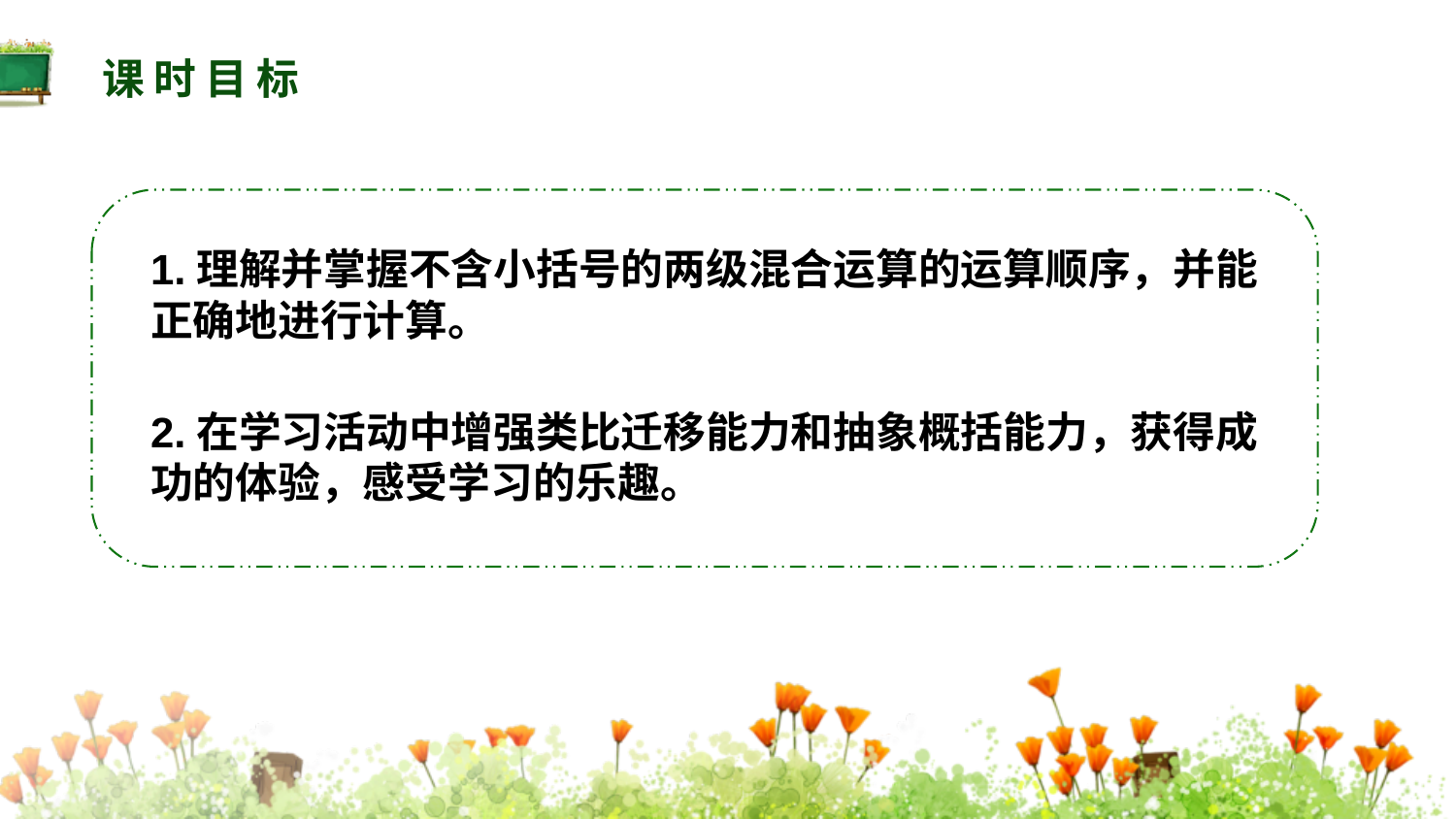

课时目标

1.理解并掌握不含小括号的两级混合运算的运算顺序，并能正确地进行计算。
2.在学习活动中增强类比迁移能力和抽象概括能力，获得成功的体验，感受学习的乐趣。